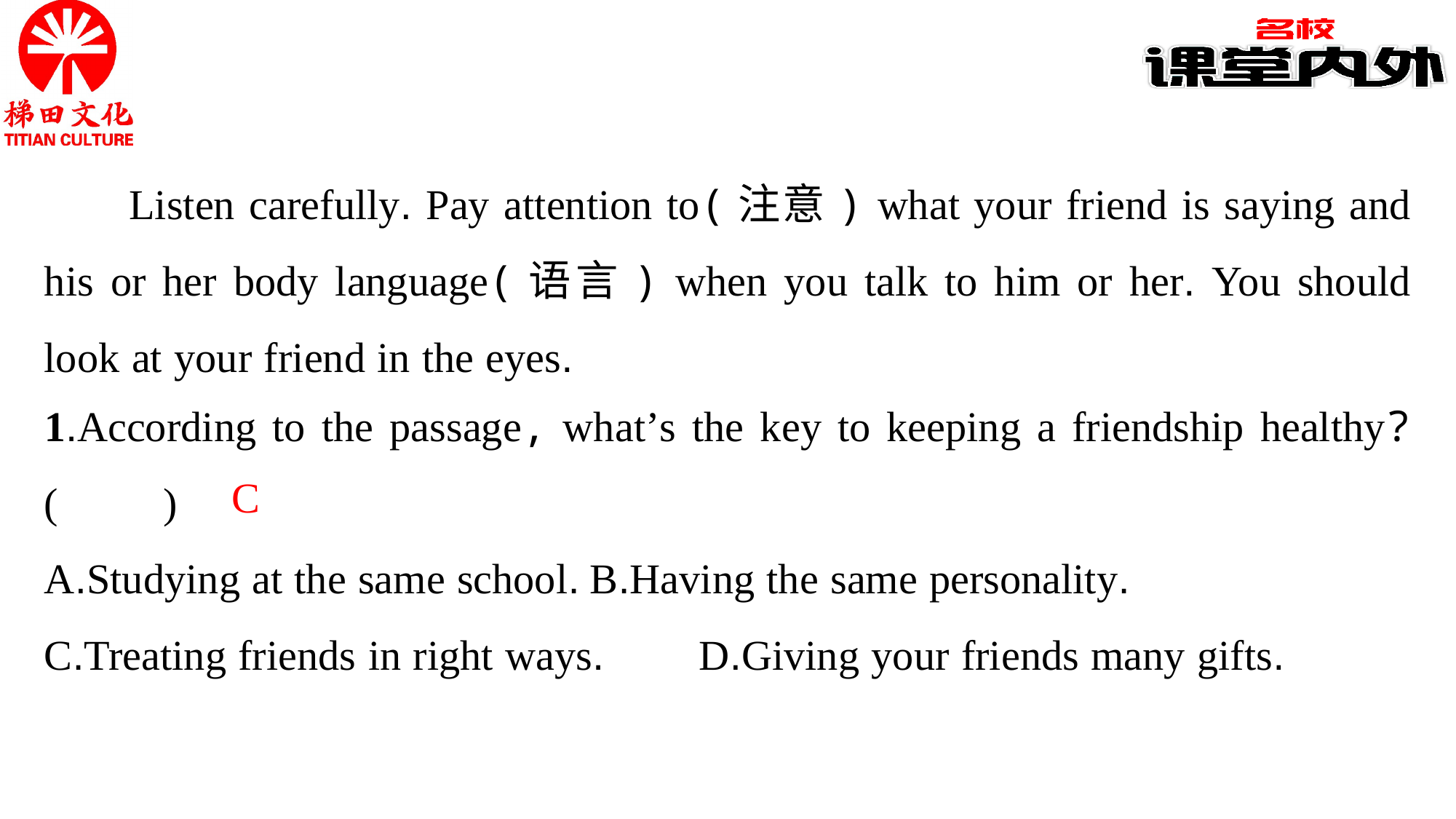

Listen carefully. Pay attention to(注意) what your friend is saying and his or her body language(语言) when you talk to him or her. You should look at your friend in the eyes.
1.According to the passage, what’s the key to keeping a friendship healthy?(　　)
A.Studying at the same school.	B.Having the same personality.
C.Treating friends in right ways.	D.Giving your friends many gifts.
C